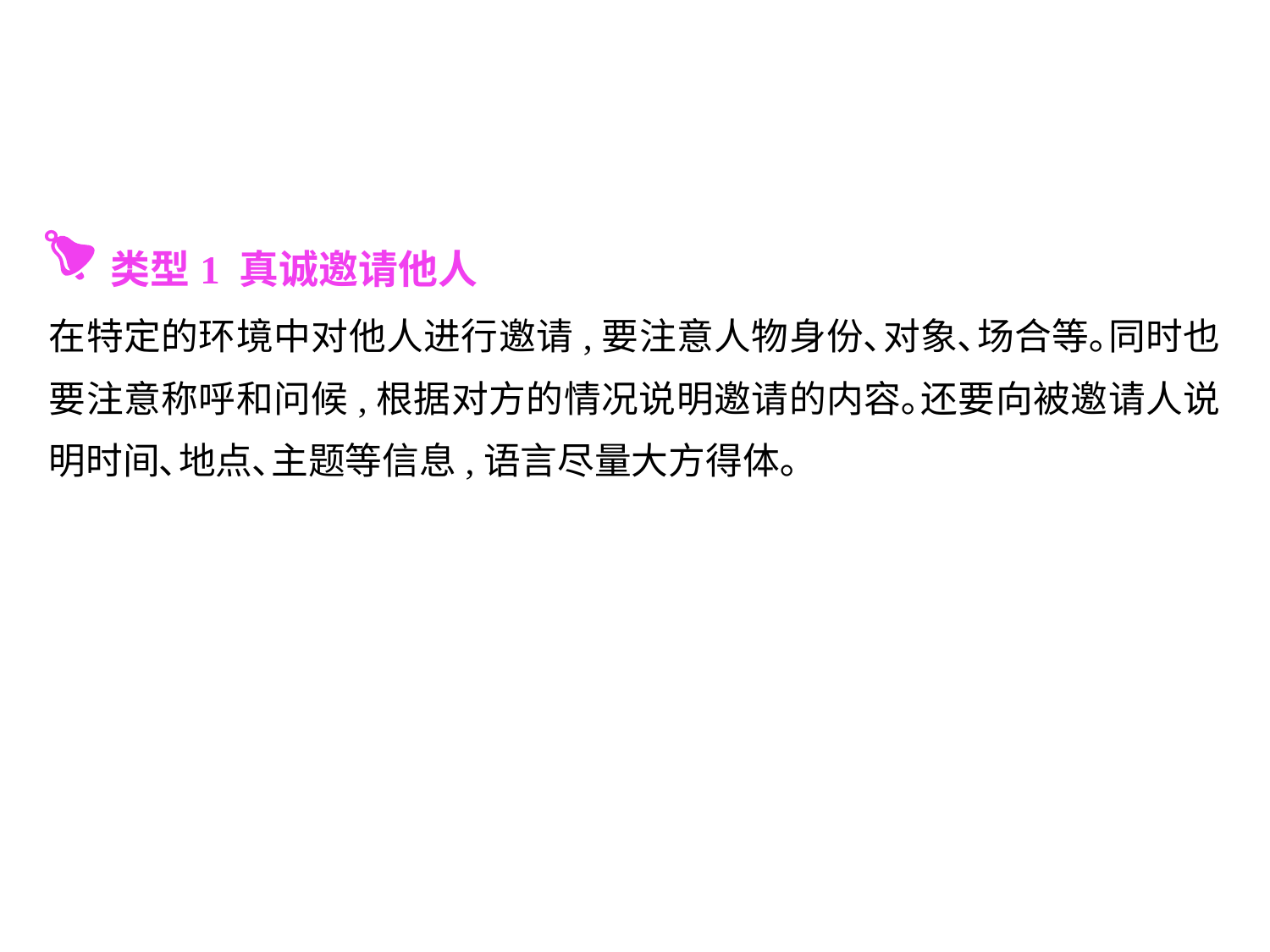

类型1 真诚邀请他人

在特定的环境中对他人进行邀请,要注意人物身份､对象､场合等｡同时也要注意称呼和问候,根据对方的情况说明邀请的内容｡还要向被邀请人说明时间､地点､主题等信息,语言尽量大方得体｡